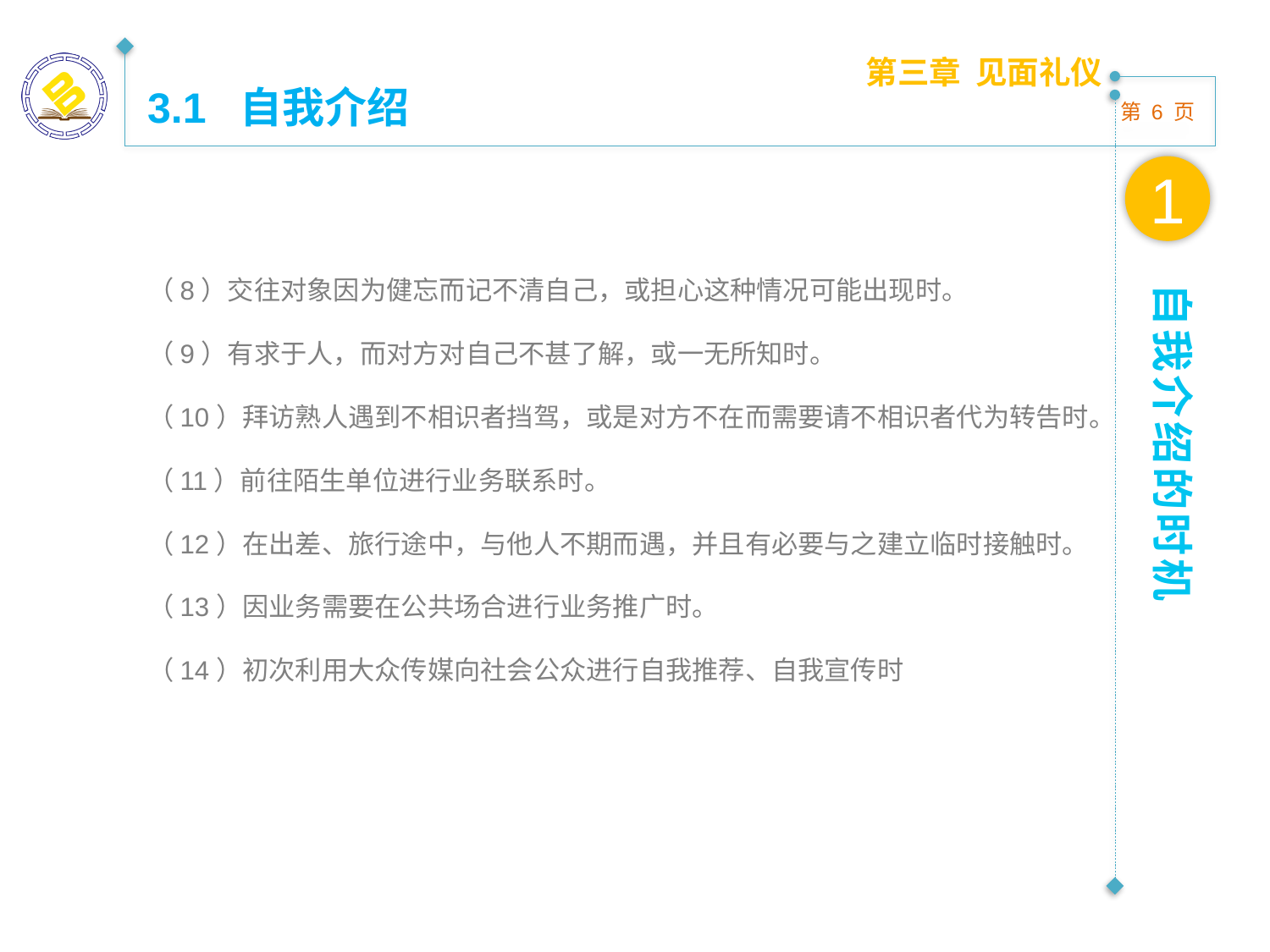

第三章  见面礼仪
3.1  自我介绍
1
（8）交往对象因为健忘而记不清自己，或担心这种情况可能出现时。
（9）有求于人，而对方对自己不甚了解，或一无所知时。
（10）拜访熟人遇到不相识者挡驾，或是对方不在而需要请不相识者代为转告时。
（11）前往陌生单位进行业务联系时。
（12）在出差、旅行途中，与他人不期而遇，并且有必要与之建立临时接触时。
（13）因业务需要在公共场合进行业务推广时。
（14）初次利用大众传媒向社会公众进行自我推荐、自我宣传时

自我介绍的时机